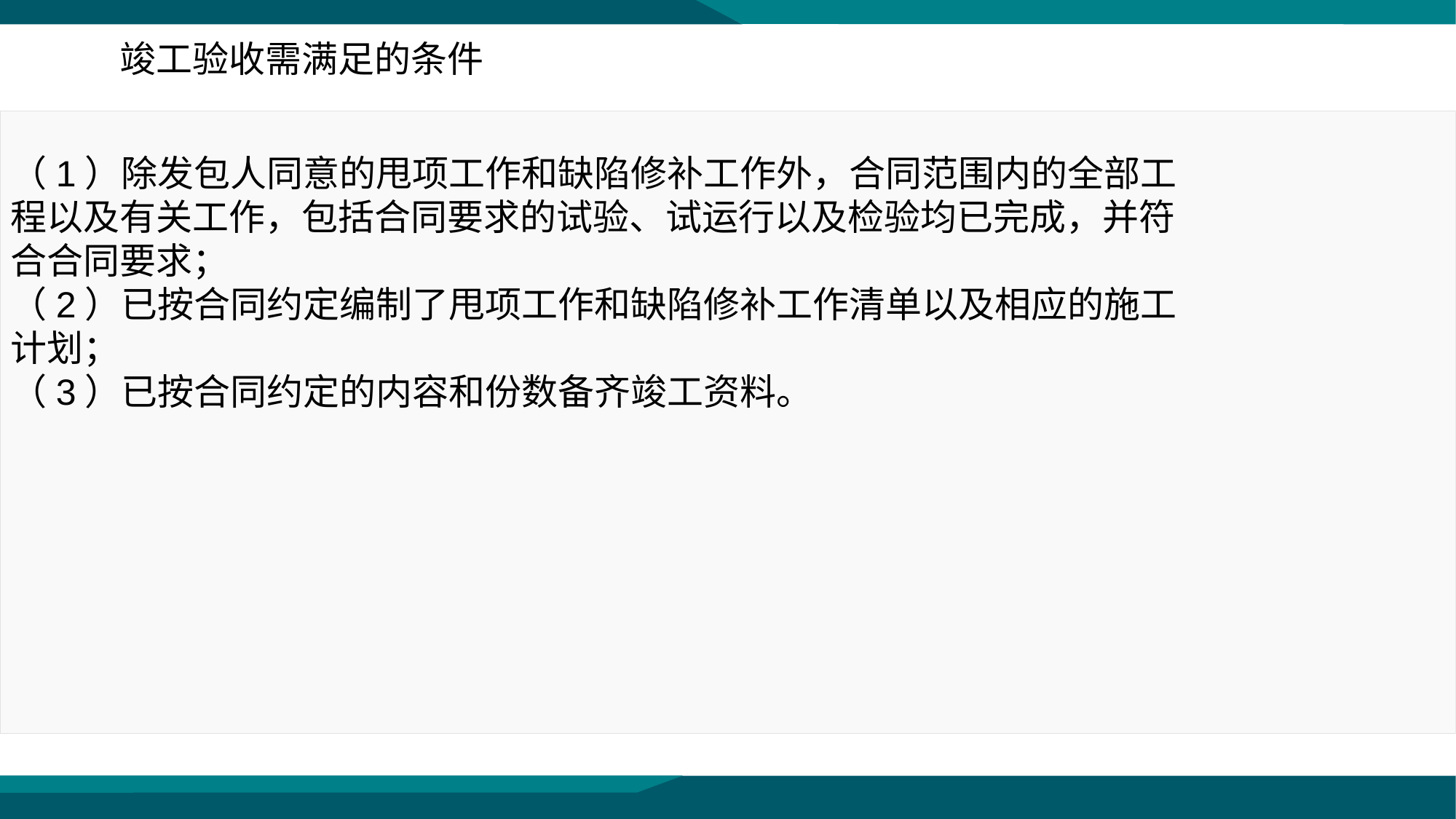

竣工验收需满足的条件
（1）除发包人同意的甩项工作和缺陷修补工作外，合同范围内的全部工程以及有关工作，包括合同要求的试验、试运行以及检验均已完成，并符合合同要求；
（2）已按合同约定编制了甩项工作和缺陷修补工作清单以及相应的施工计划；
（3）已按合同约定的内容和份数备齐竣工资料。